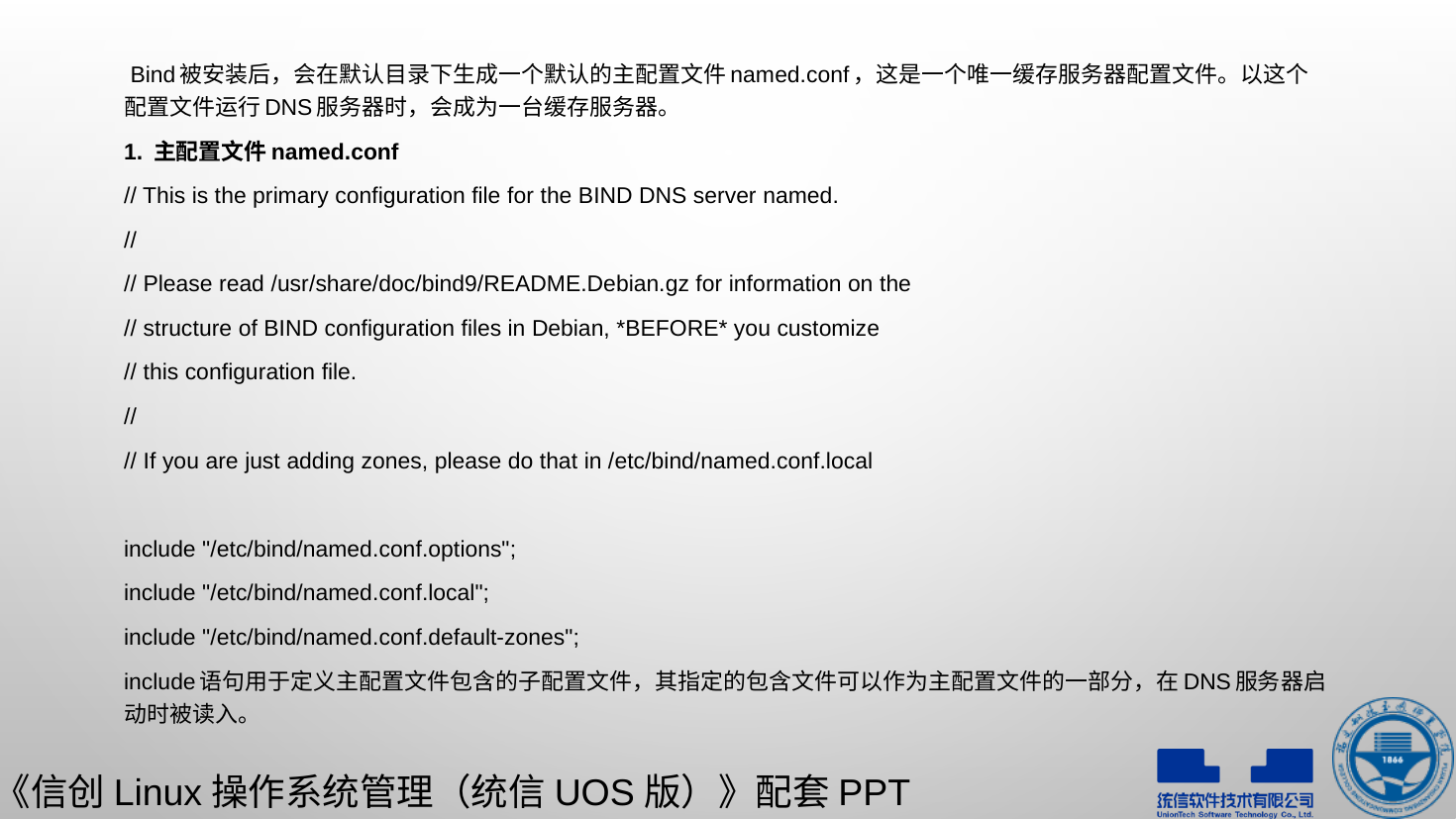

Bind被安装后，会在默认目录下生成一个默认的主配置文件named.conf，这是一个唯一缓存服务器配置文件。以这个配置文件运行DNS服务器时，会成为一台缓存服务器。
1. 主配置文件named.conf
// This is the primary configuration file for the BIND DNS server named.
//
// Please read /usr/share/doc/bind9/README.Debian.gz for information on the
// structure of BIND configuration files in Debian, *BEFORE* you customize
// this configuration file.
//
// If you are just adding zones, please do that in /etc/bind/named.conf.local

include "/etc/bind/named.conf.options";
include "/etc/bind/named.conf.local";
include "/etc/bind/named.conf.default-zones";
include语句用于定义主配置文件包含的子配置文件，其指定的包含文件可以作为主配置文件的一部分，在DNS服务器启动时被读入。